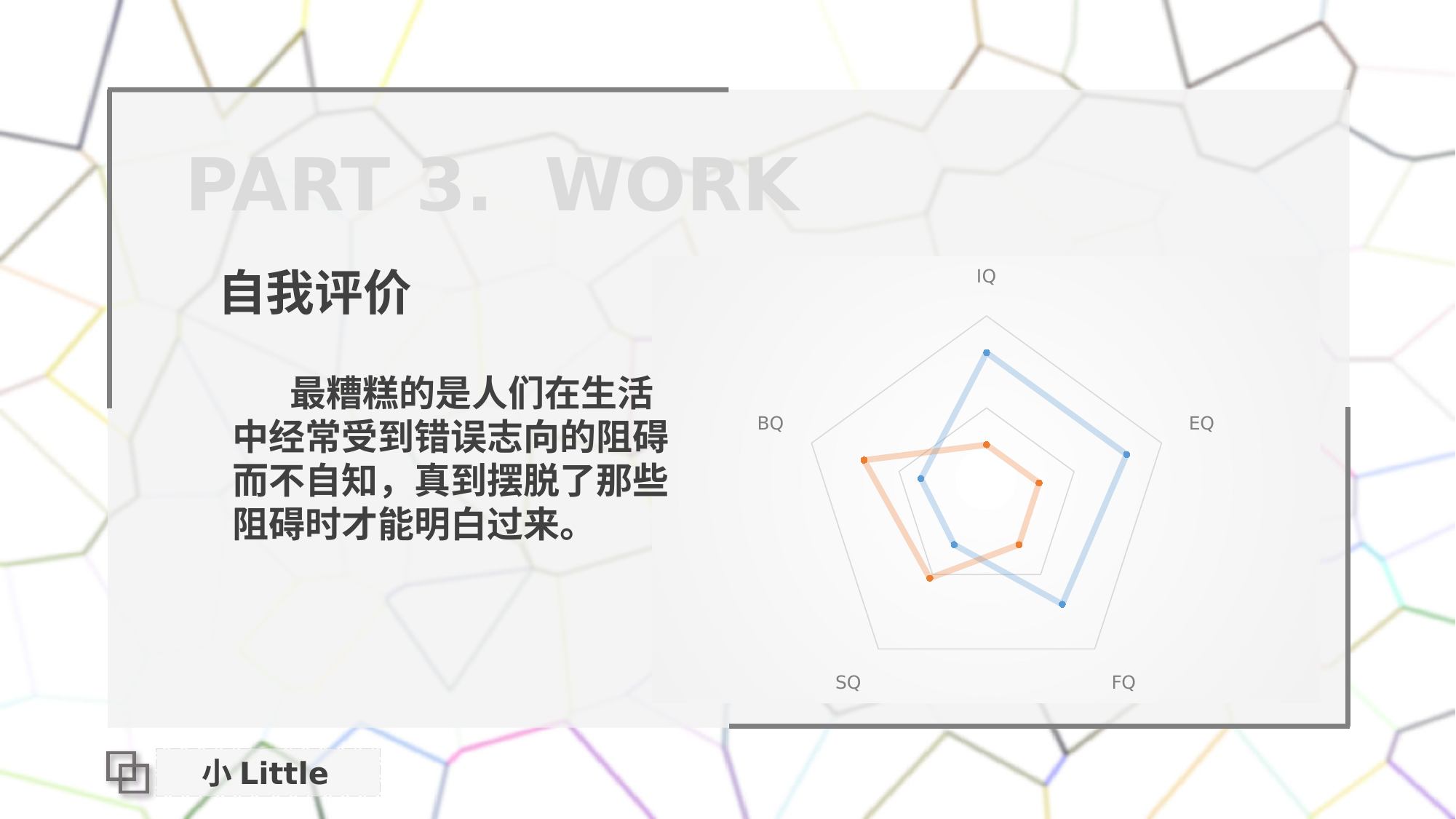

PART 3.  WORK
自我评价

### Chart

| Category | 系列 1 | 系列 2 |
|---|---|---|
| IQ | 32.0 | 12.0 |
| EQ | 32.0 | 12.0 |
| FQ | 28.0 | 12.0 |
| SQ | 12.0 | 21.0 |
| BQ | 15.0 | 28.0 |
      最糟糕的是人们在生活中经常受到错误志向的阻碍而不自知，真到摆脱了那些阻碍时才能明白过来。